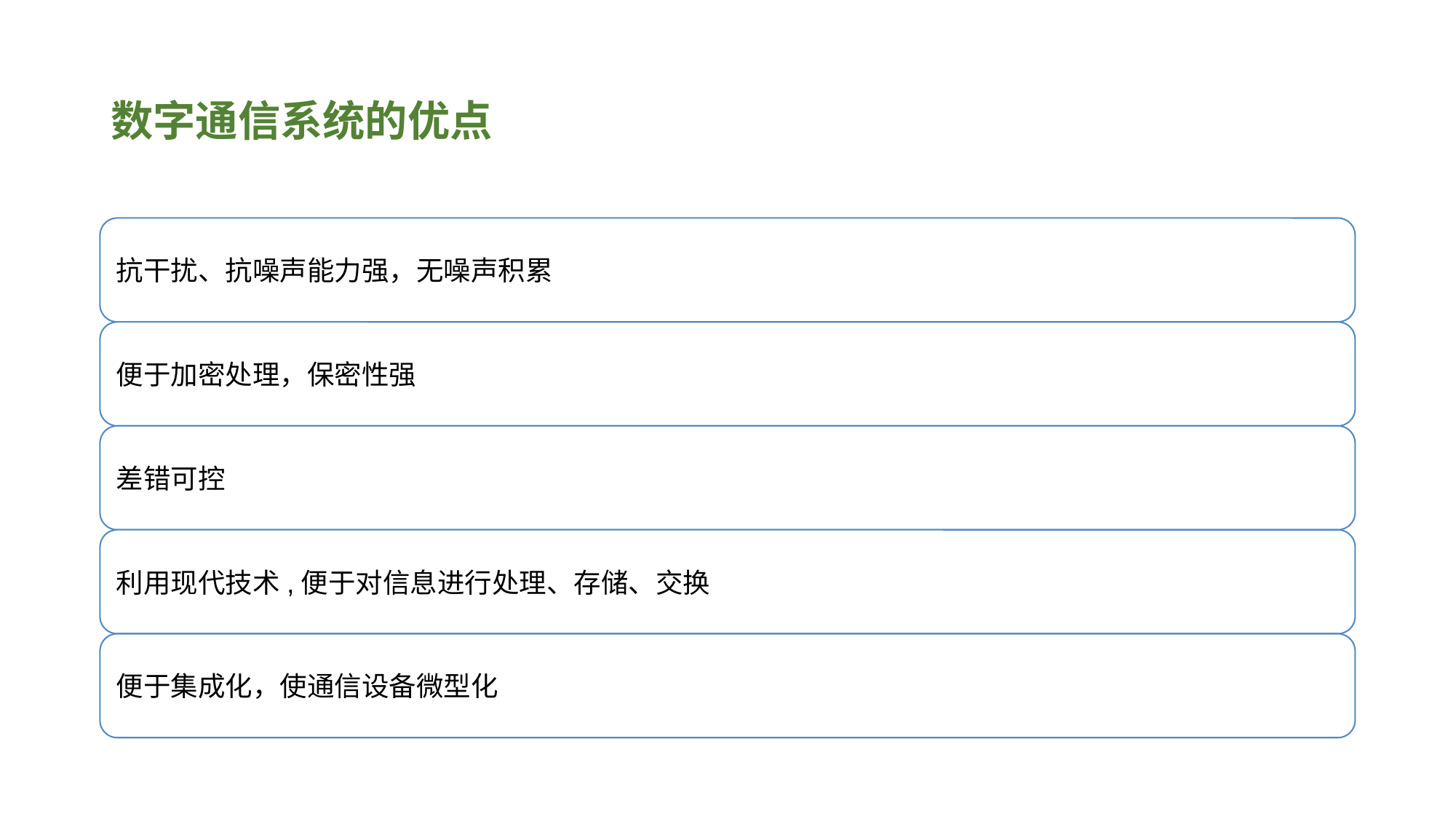

# 数字通信系统的优点
抗干扰、抗噪声能力强，无噪声积累
便于加密处理，保密性强
差错可控
利用现代技术,便于对信息进行处理、存储、交换
便于集成化，使通信设备微型化